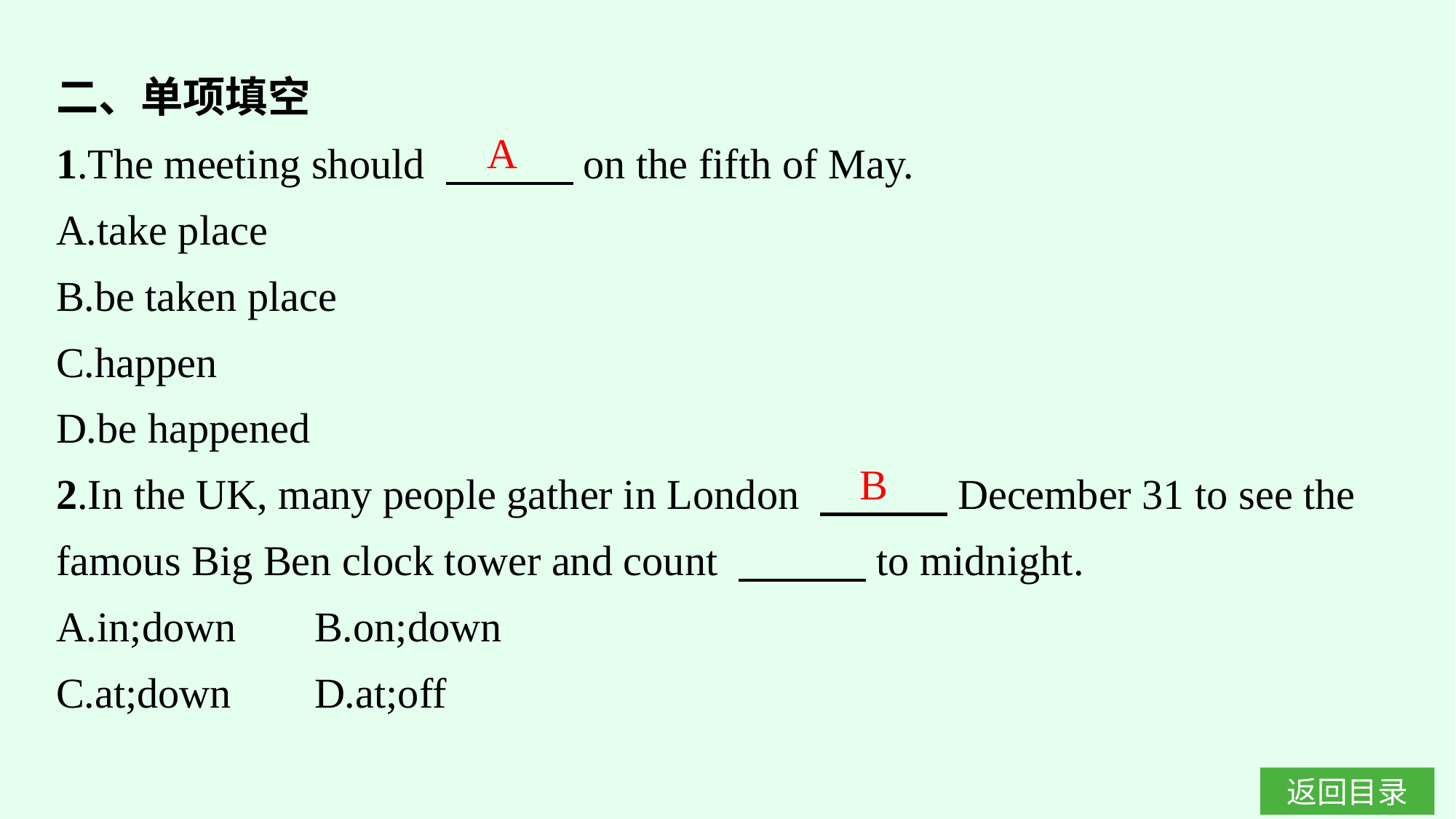

二、单项填空
1.The meeting should 　　　on the fifth of May.
A.take place
B.be taken place
C.happen
D.be happened
2.In the UK, many people gather in London 　　　December 31 to see the famous Big Ben clock tower and count 　　　to midnight.
A.in;down	B.on;down
C.at;down	D.at;off
A
B